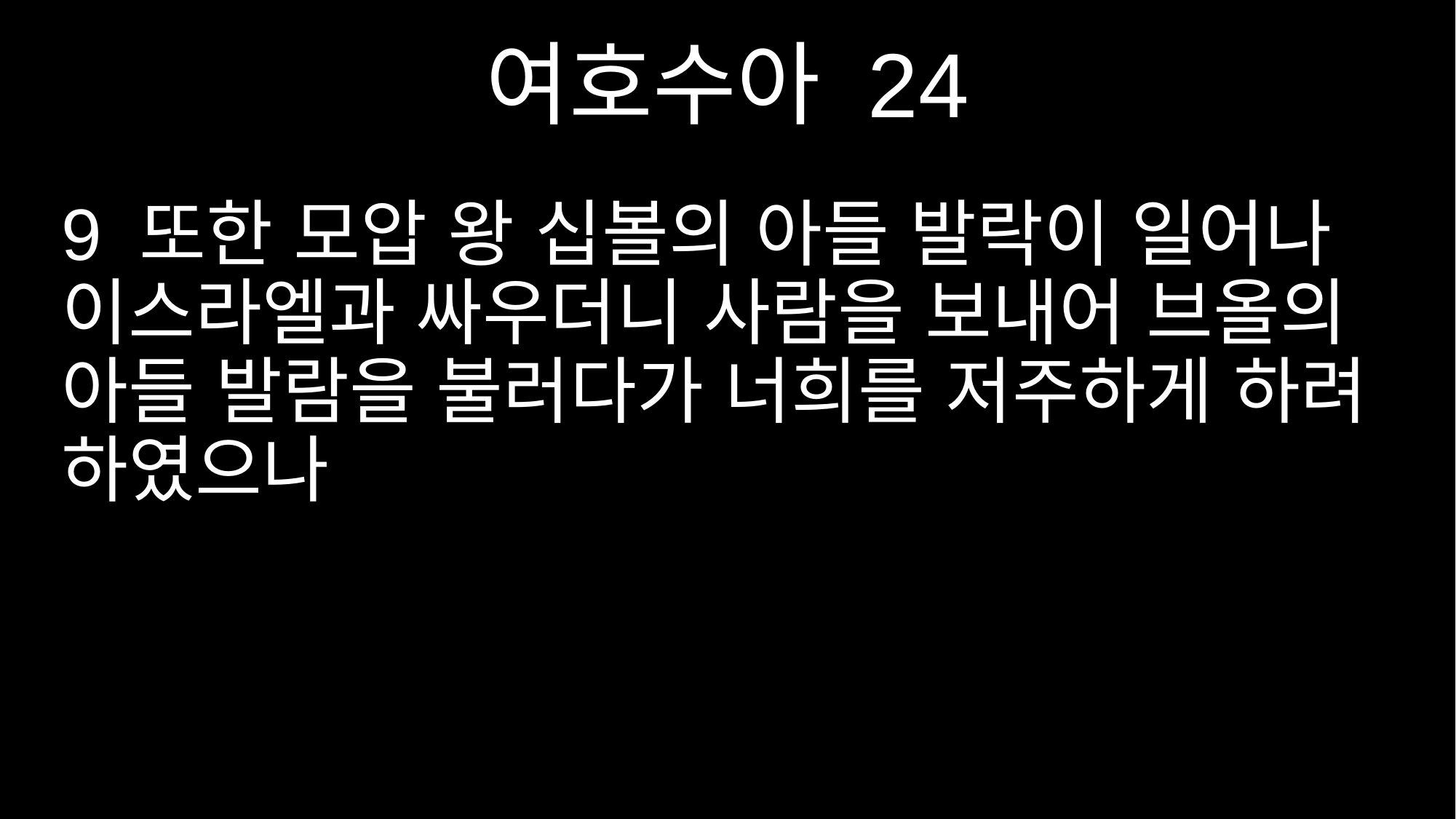

여호수아 24
9 또한 모압 왕 십볼의 아들 발락이 일어나 이스라엘과 싸우더니 사람을 보내어 브올의 아들 발람을 불러다가 너희를 저주하게 하려 하였으나